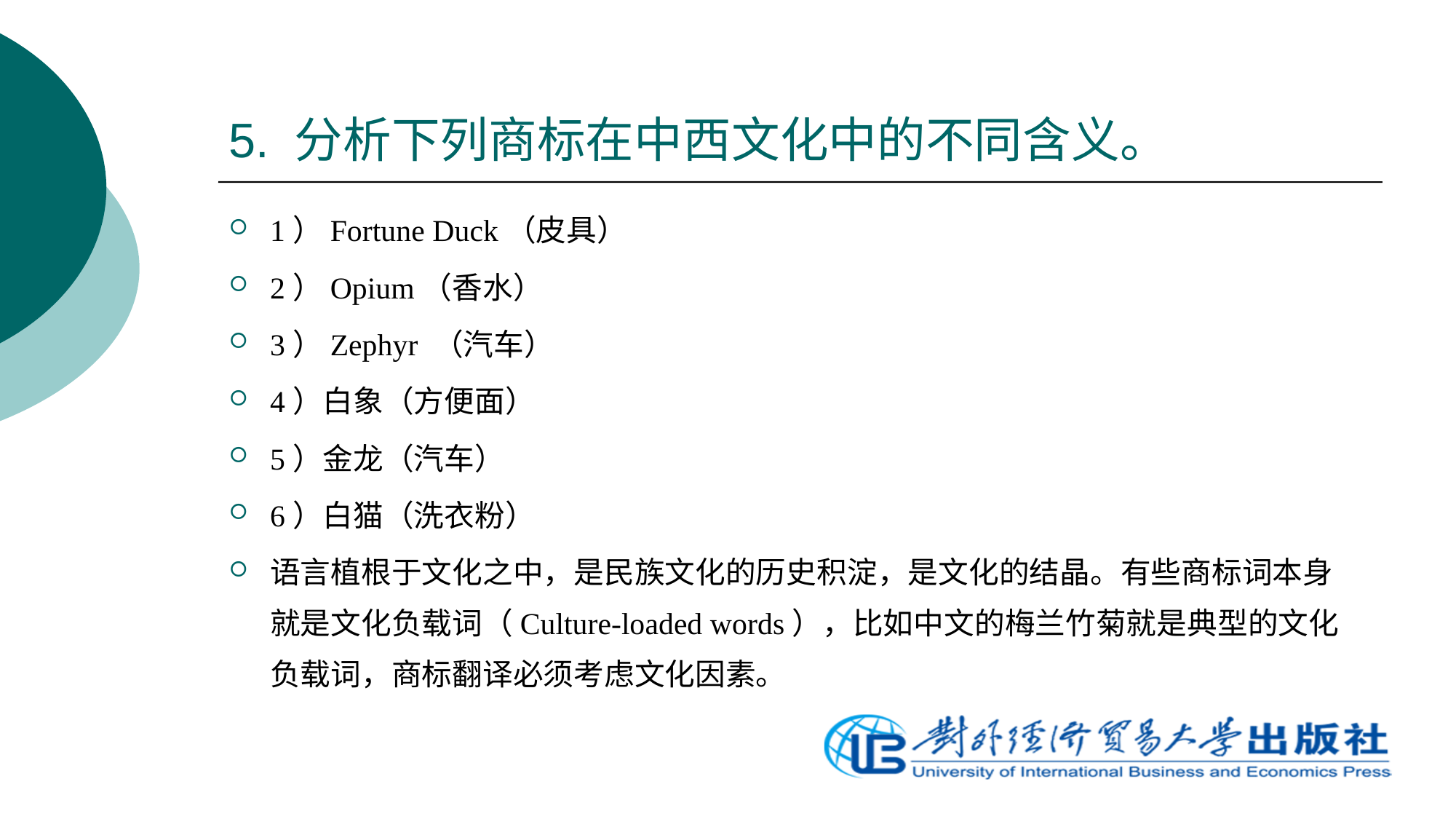

# 5. 分析下列商标在中西文化中的不同含义。
1）Fortune Duck（皮具）
2）Opium（香水）
3）Zephyr （汽车）
4）白象（方便面）
5）金龙（汽车）
6）白猫（洗衣粉）
语言植根于文化之中，是民族文化的历史积淀，是文化的结晶。有些商标词本身就是文化负载词（Culture-loaded words），比如中文的梅兰竹菊就是典型的文化负载词，商标翻译必须考虑文化因素。